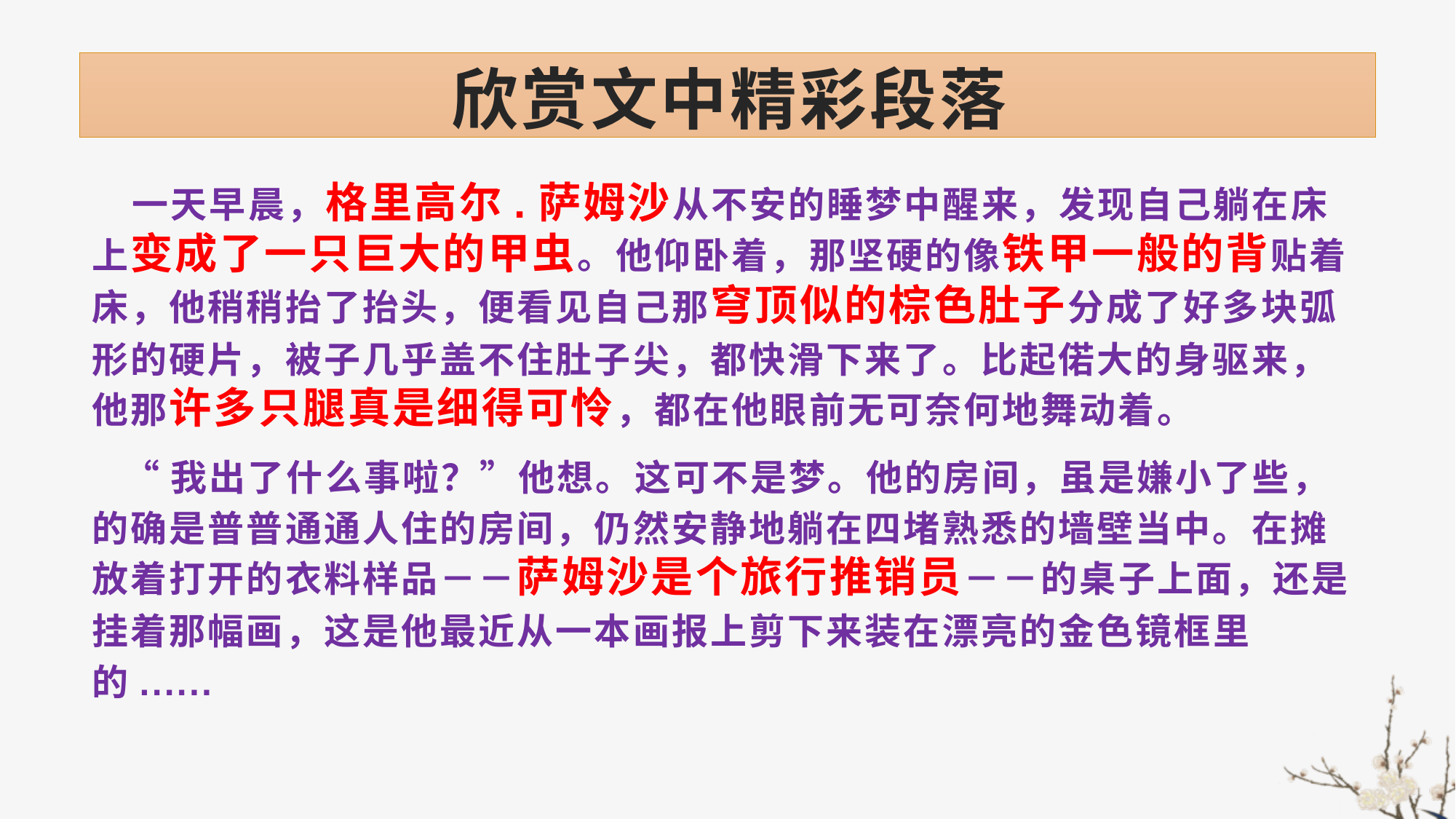

# 欣赏文中精彩段落
   一天早晨，格里高尔.萨姆沙从不安的睡梦中醒来，发现自己躺在床上变成了一只巨大的甲虫。他仰卧着，那坚硬的像铁甲一般的背贴着床，他稍稍抬了抬头，便看见自己那穹顶似的棕色肚子分成了好多块弧形的硬片，被子几乎盖不住肚子尖，都快滑下来了。比起偌大的身驱来，他那许多只腿真是细得可怜，都在他眼前无可奈何地舞动着。
   “我出了什么事啦？”他想。这可不是梦。他的房间，虽是嫌小了些，的确是普普通通人住的房间，仍然安静地躺在四堵熟悉的墙壁当中。在摊放着打开的衣料样品－－萨姆沙是个旅行推销员－－的桌子上面，还是挂着那幅画，这是他最近从一本画报上剪下来装在漂亮的金色镜框里的......